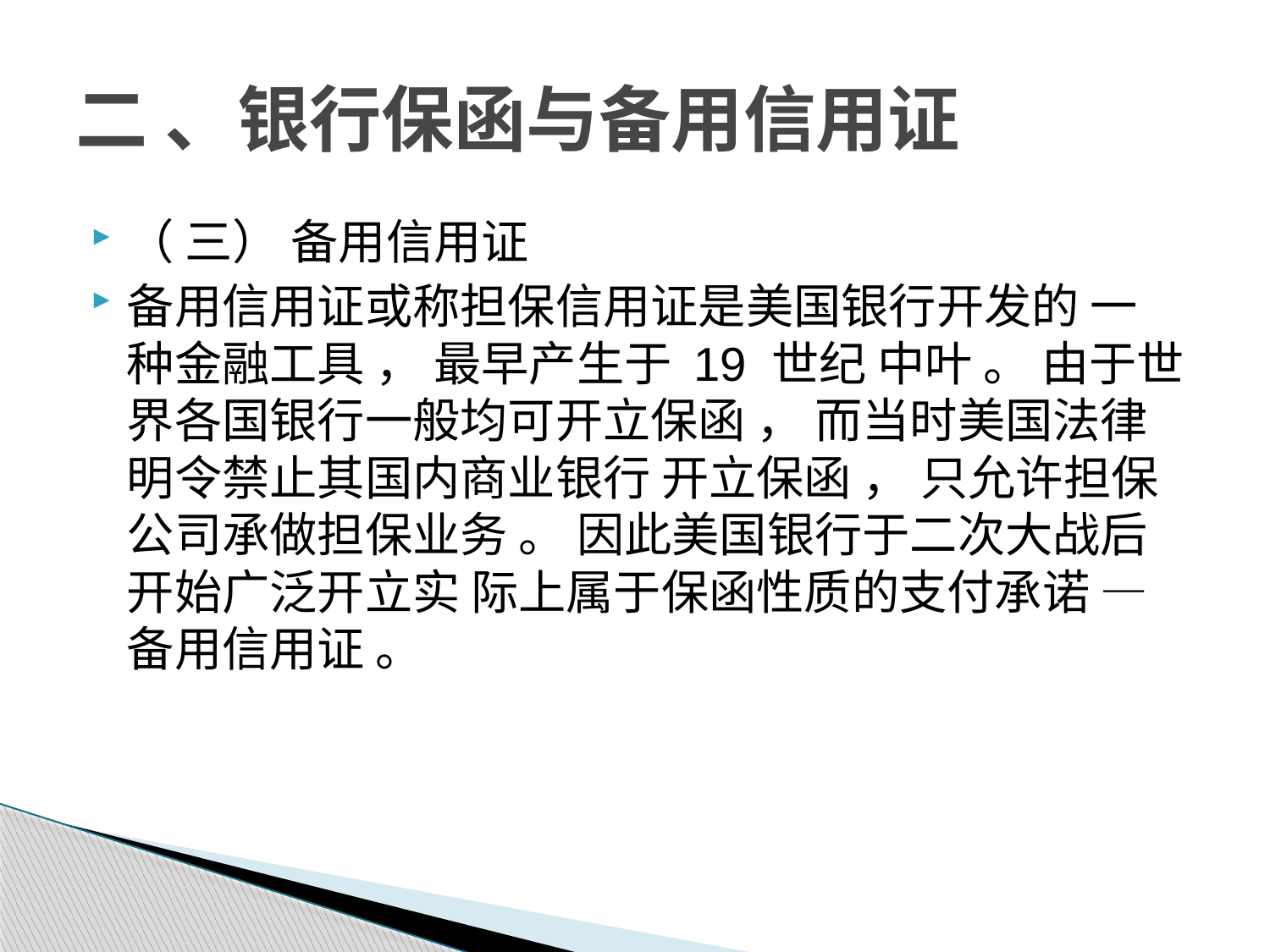

# 二 、银行保函与备用信用证
（ 三） 备用信用证
备用信用证或称担保信用证是美国银行开发的 一 种金融工具 ， 最早产生于 19 世纪 中叶 。 由于世界各国银行一般均可开立保函 ， 而当时美国法律明令禁止其国内商业银行 开立保函 ， 只允许担保公司承做担保业务 。 因此美国银行于二次大战后开始广泛开立实 际上属于保函性质的支付承诺 — 备用信用证 。